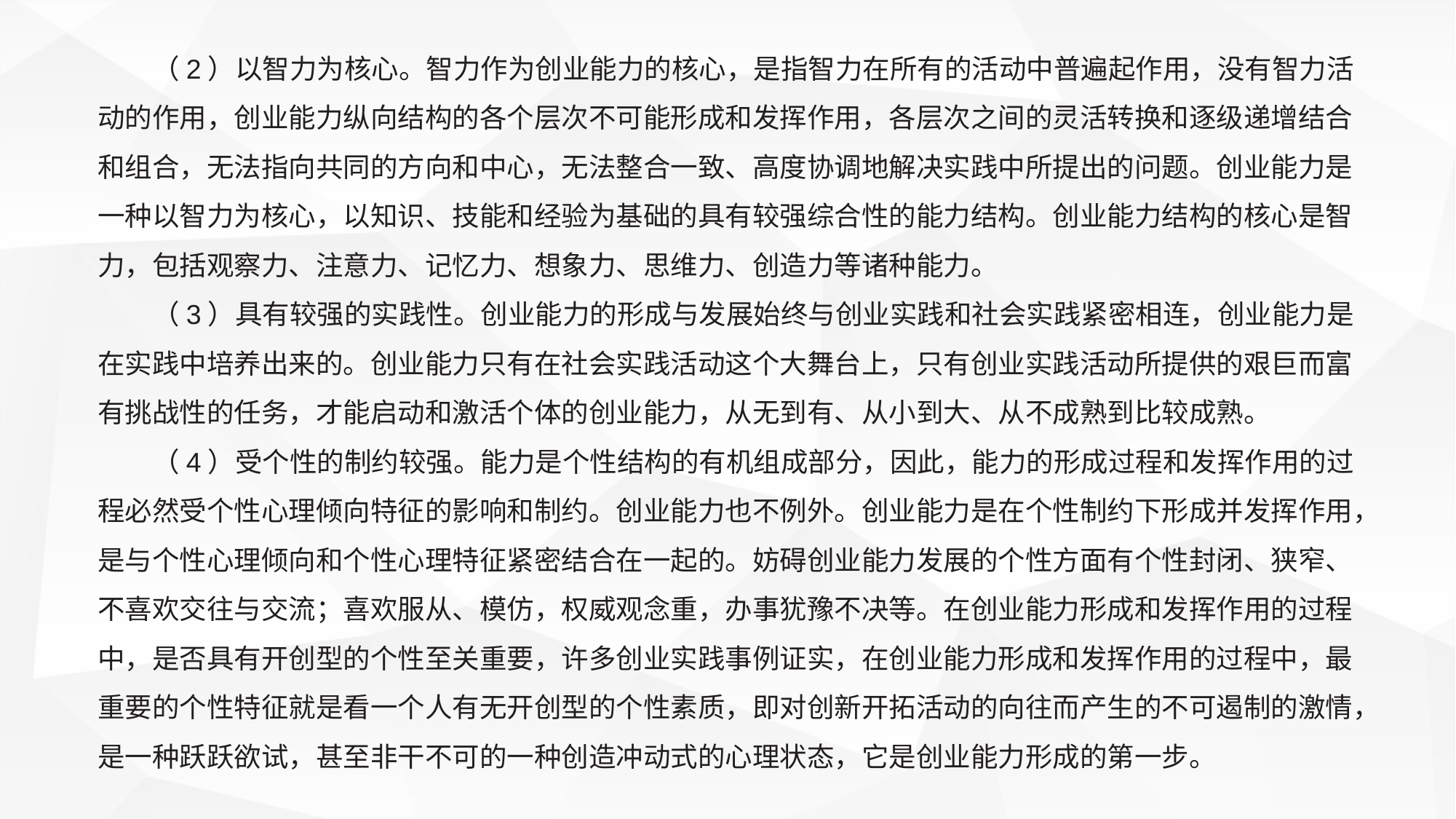

（2）以智力为核心。智力作为创业能力的核心，是指智力在所有的活动中普遍起作用，没有智力活动的作用，创业能力纵向结构的各个层次不可能形成和发挥作用，各层次之间的灵活转换和逐级递增结合和组合，无法指向共同的方向和中心，无法整合一致、高度协调地解决实践中所提出的问题。创业能力是一种以智力为核心，以知识、技能和经验为基础的具有较强综合性的能力结构。创业能力结构的核心是智力，包括观察力、注意力、记忆力、想象力、思维力、创造力等诸种能力。
（3）具有较强的实践性。创业能力的形成与发展始终与创业实践和社会实践紧密相连，创业能力是在实践中培养出来的。创业能力只有在社会实践活动这个大舞台上，只有创业实践活动所提供的艰巨而富有挑战性的任务，才能启动和激活个体的创业能力，从无到有、从小到大、从不成熟到比较成熟。
（4）受个性的制约较强。能力是个性结构的有机组成部分，因此，能力的形成过程和发挥作用的过程必然受个性心理倾向特征的影响和制约。创业能力也不例外。创业能力是在个性制约下形成并发挥作用，是与个性心理倾向和个性心理特征紧密结合在一起的。妨碍创业能力发展的个性方面有个性封闭、狭窄、不喜欢交往与交流；喜欢服从、模仿，权威观念重，办事犹豫不决等。在创业能力形成和发挥作用的过程中，是否具有开创型的个性至关重要，许多创业实践事例证实，在创业能力形成和发挥作用的过程中，最重要的个性特征就是看一个人有无开创型的个性素质，即对创新开拓活动的向往而产生的不可遏制的激情，是一种跃跃欲试，甚至非干不可的一种创造冲动式的心理状态，它是创业能力形成的第一步。